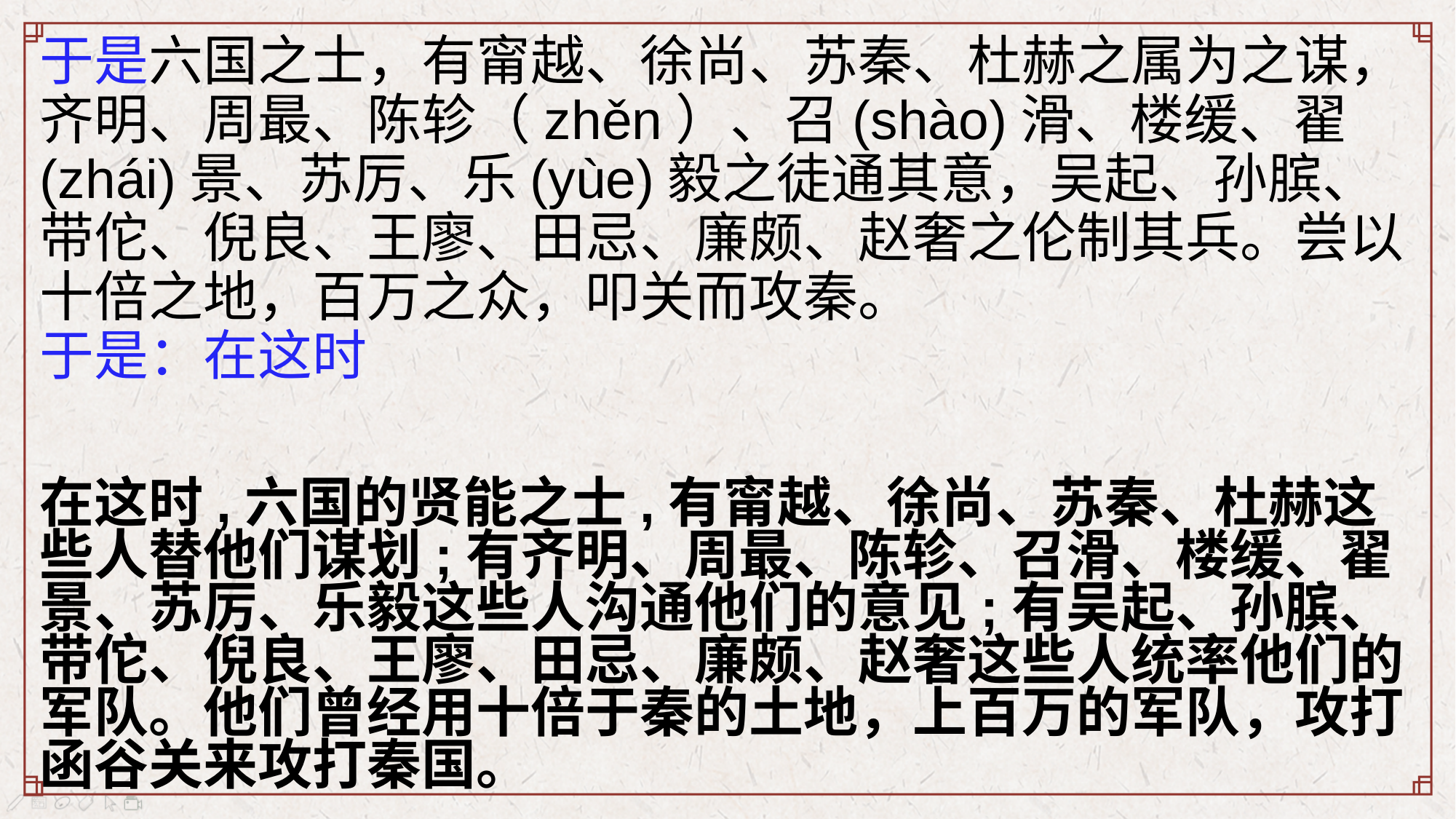

于是六国之士，有甯越、徐尚、苏秦、杜赫之属为之谋，齐明、周最、陈轸（zhěn）、召(shào)滑、楼缓、翟(zhái)景、苏厉、乐(yùe)毅之徒通其意，吴起、孙膑、带佗、倪良、王廖、田忌、廉颇、赵奢之伦制其兵。尝以十倍之地，百万之众，叩关而攻秦。
于是：在这时
在这时,六国的贤能之士,有甯越、徐尚、苏秦、杜赫这些人替他们谋划;有齐明、周最、陈轸、召滑、楼缓、翟景、苏厉、乐毅这些人沟通他们的意见;有吴起、孙膑、带佗、倪良、王廖、田忌、廉颇、赵奢这些人统率他们的军队。他们曾经用十倍于秦的土地，上百万的军队，攻打函谷关来攻打秦国。